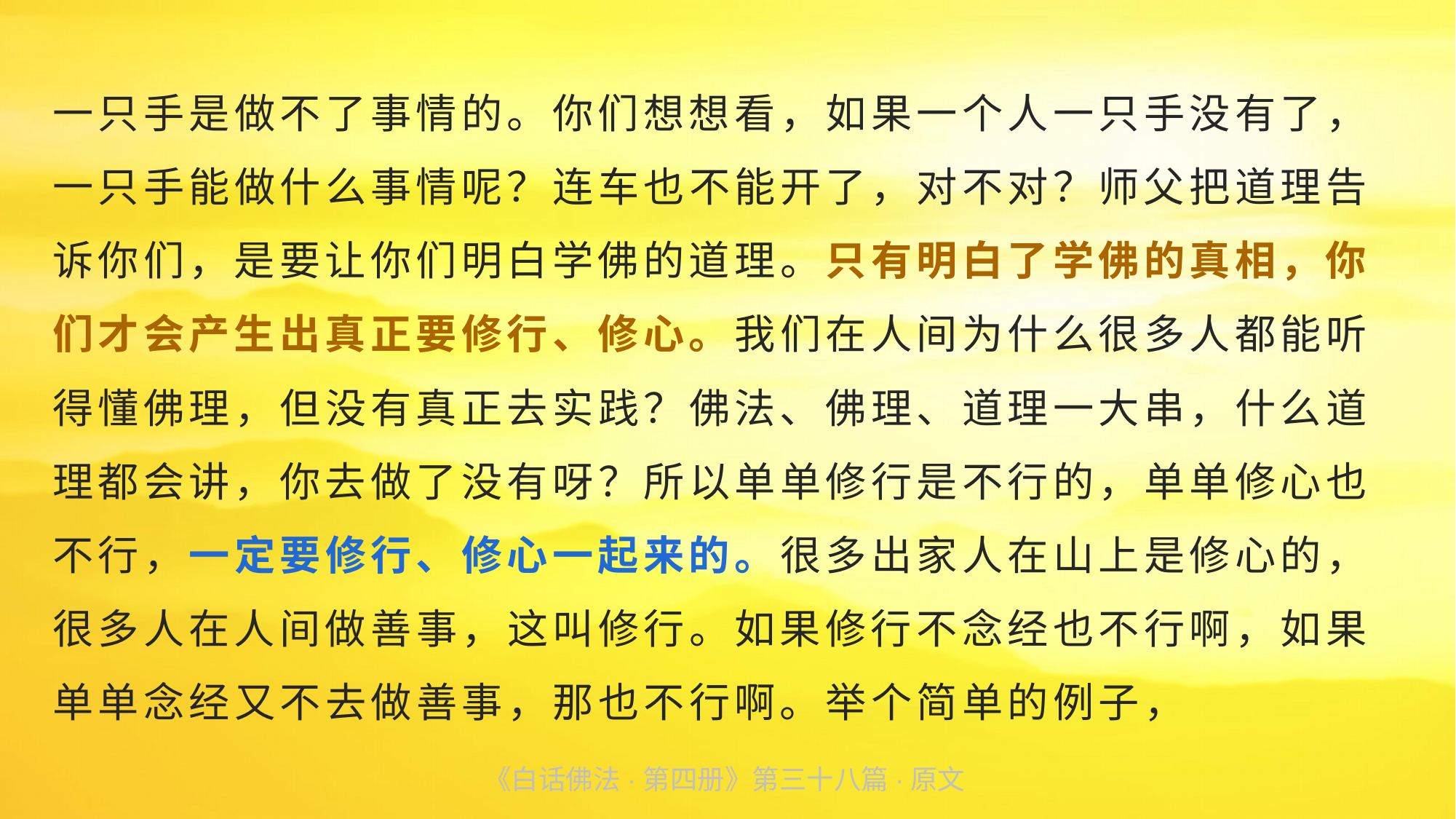

一只手是做不了事情的。你们想想看，如果一个人一只手没有了，一只手能做什么事情呢？连车也不能开了，对不对？师父把道理告诉你们，是要让你们明白学佛的道理。只有明白了学佛的真相，你们才会产生出真正要修行、修心。我们在人间为什么很多人都能听得懂佛理，但没有真正去实践？佛法、佛理、道理一大串，什么道理都会讲，你去做了没有呀？所以单单修行是不行的，单单修心也不行，一定要修行、修心一起来的。很多出家人在山上是修心的，很多人在人间做善事，这叫修行。如果修行不念经也不行啊，如果单单念经又不去做善事，那也不行啊。举个简单的例子，
《白话佛法·第四册》第三十八篇·原文